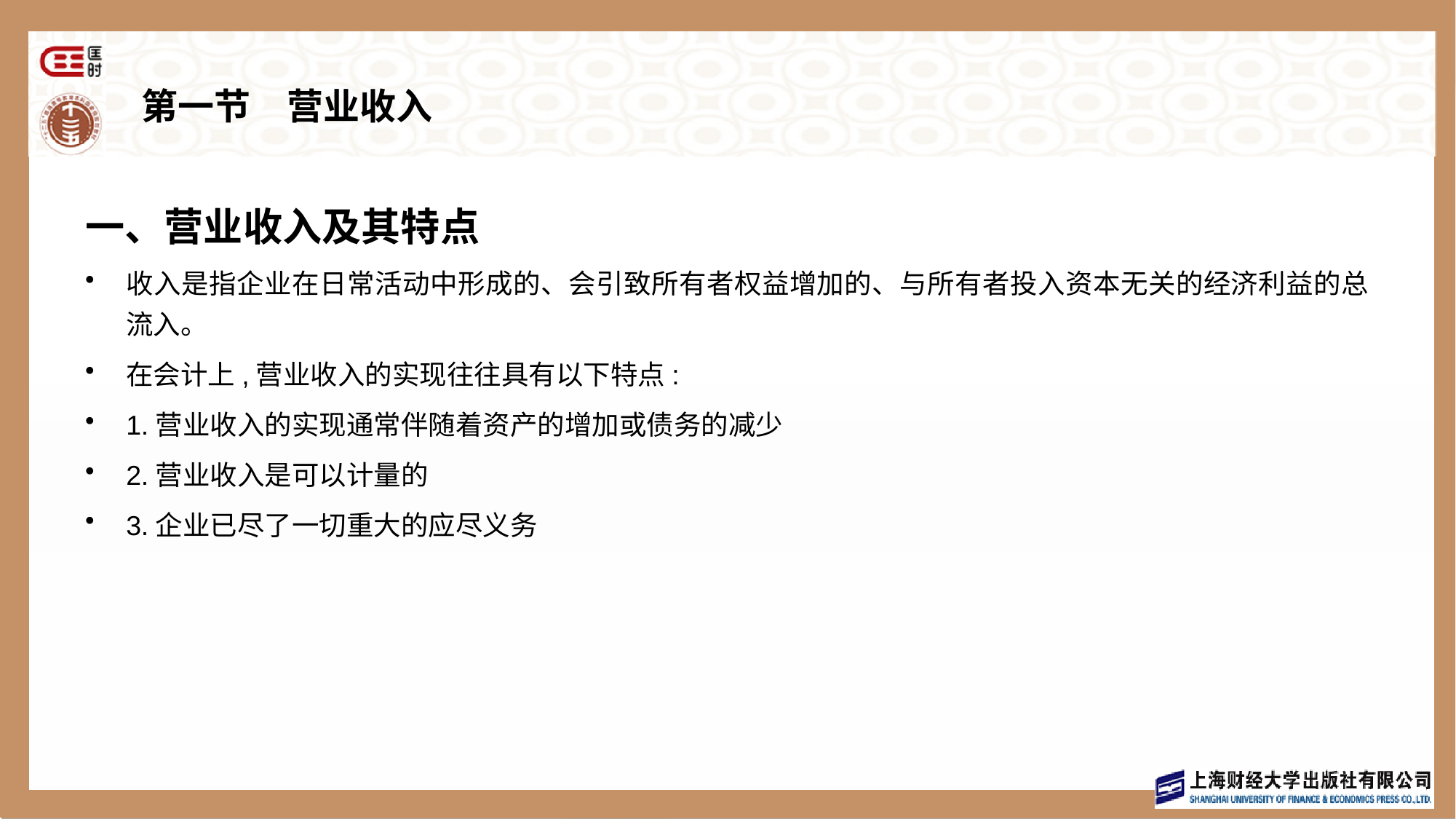

# 第一节　营业收入
一、营业收入及其特点
收入是指企业在日常活动中形成的、会引致所有者权益增加的、与所有者投入资本无关的经济利益的总流入。
在会计上,营业收入的实现往往具有以下特点:
1.营业收入的实现通常伴随着资产的增加或债务的减少
2.营业收入是可以计量的
3.企业已尽了一切重大的应尽义务